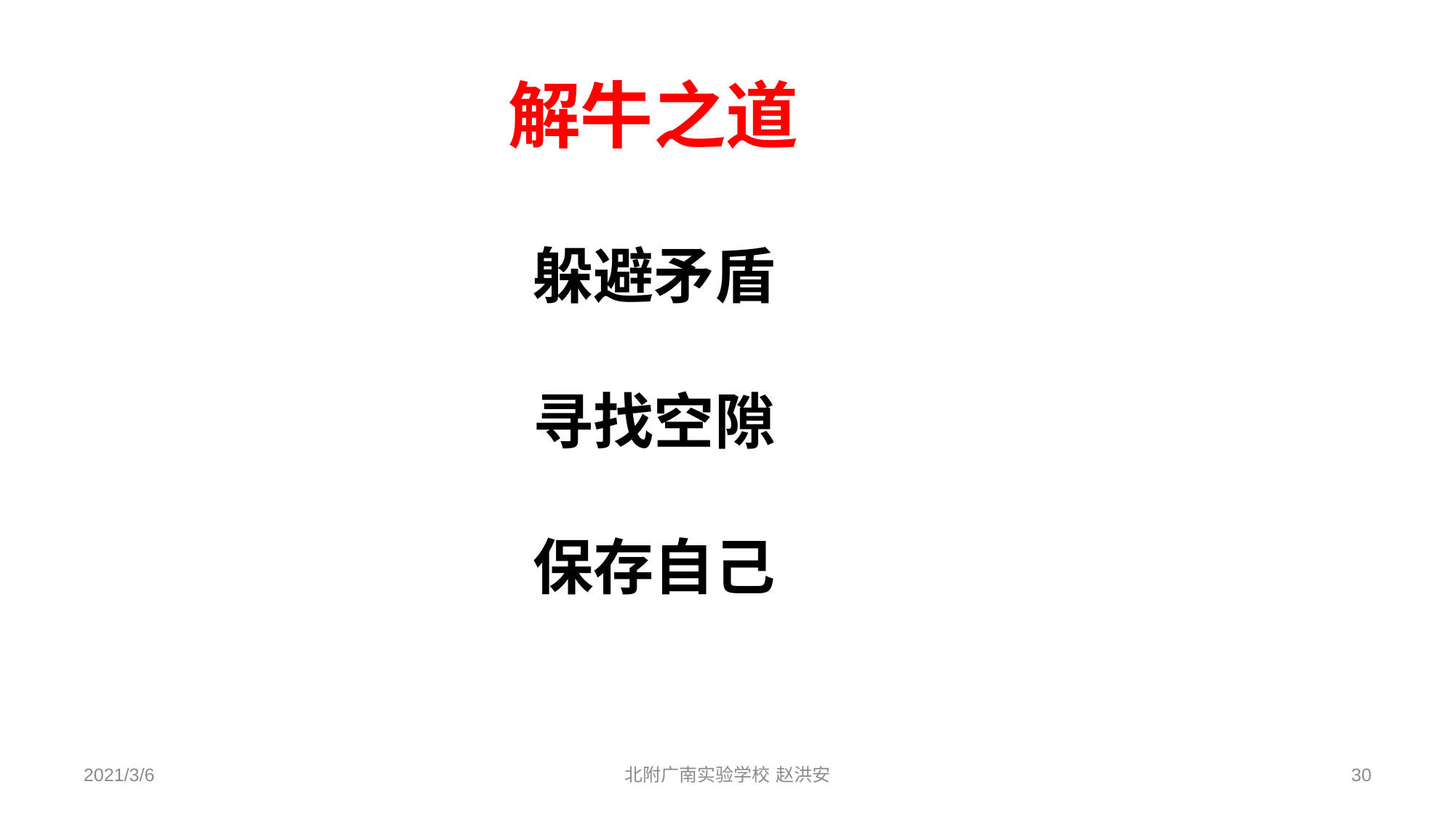

解牛之道
躲避矛盾

寻找空隙

保存自己
2021/3/6
北附广南实验学校 赵洪安
30